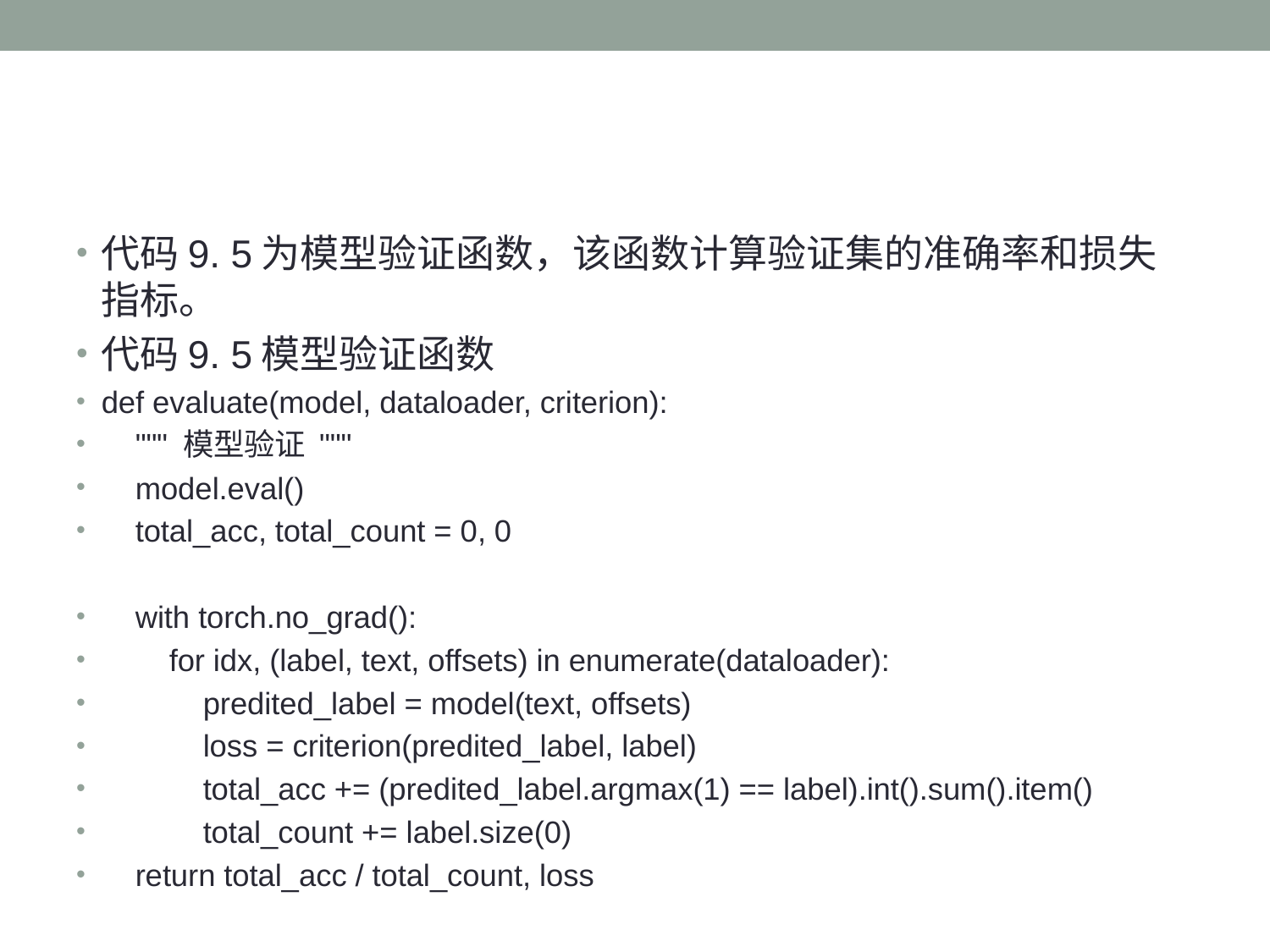

#
代码9. 5为模型验证函数，该函数计算验证集的准确率和损失指标。
代码9. 5模型验证函数
def evaluate(model, dataloader, criterion):
    """ 模型验证 """
    model.eval()
    total_acc, total_count = 0, 0

    with torch.no_grad():
        for idx, (label, text, offsets) in enumerate(dataloader):
            predited_label = model(text, offsets)
            loss = criterion(predited_label, label)
            total_acc += (predited_label.argmax(1) == label).int().sum().item()
            total_count += label.size(0)
    return total_acc / total_count, loss